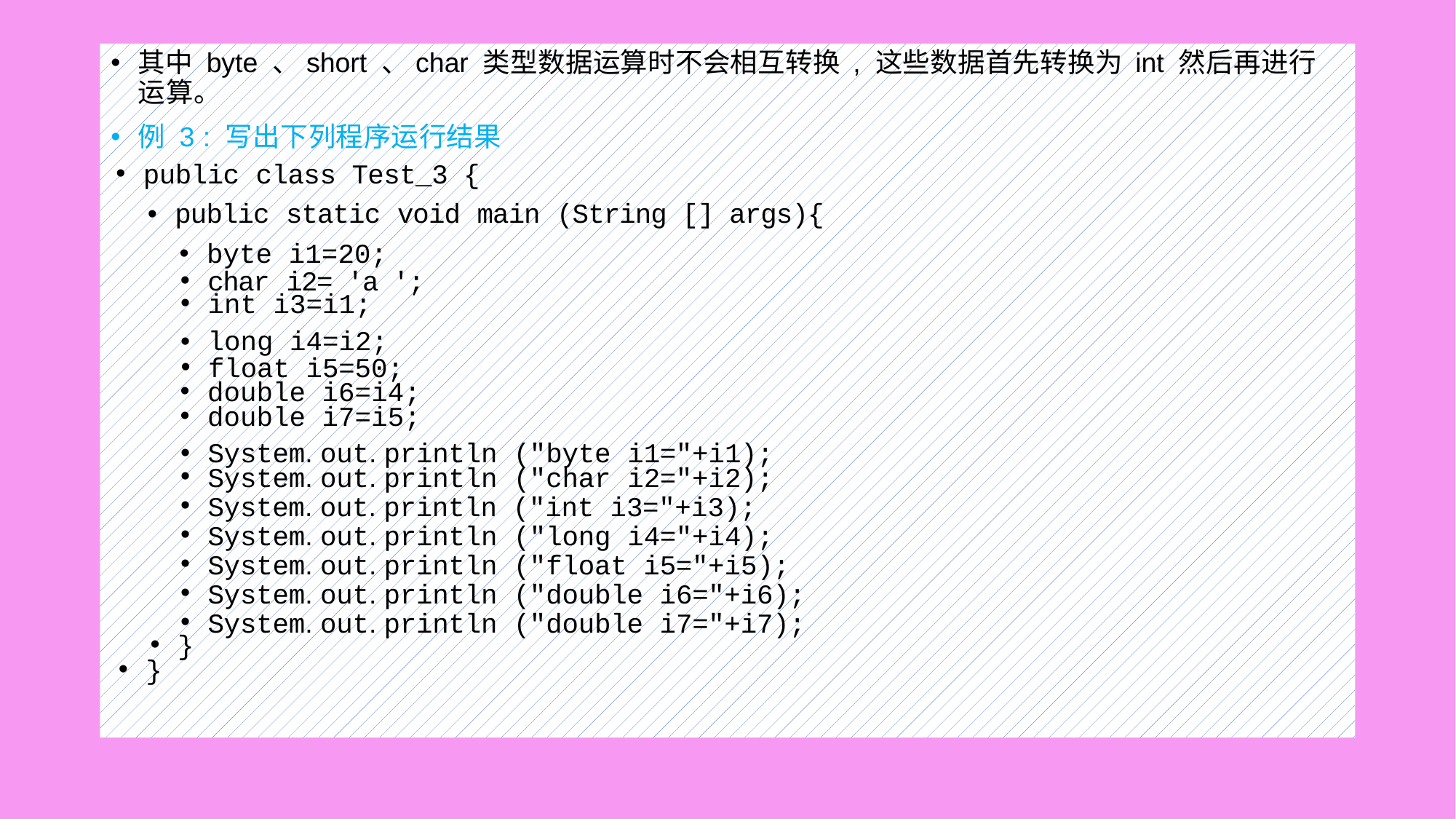

#
其中 byte 、short 、char 类型数据运算时不会相互转换 , 这些数据首先转换为 int 然后再进行运算。
例 3 : 写出下列程序运行结果
public class Test_3 {
public static void main (String [] args){
byte i1=20;
char i2= 'a ';
int i3=i1;
long i4=i2;
float i5=50;
double i6=i4;
double i7=i5;
System. out. println ("byte i1="+i1);
System. out. println ("char i2="+i2);
System. out. println ("int i3="+i3);
System. out. println ("long i4="+i4);
System. out. println ("float i5="+i5);
System. out. println ("double i6="+i6);
System. out. println ("double i7="+i7);
}
}